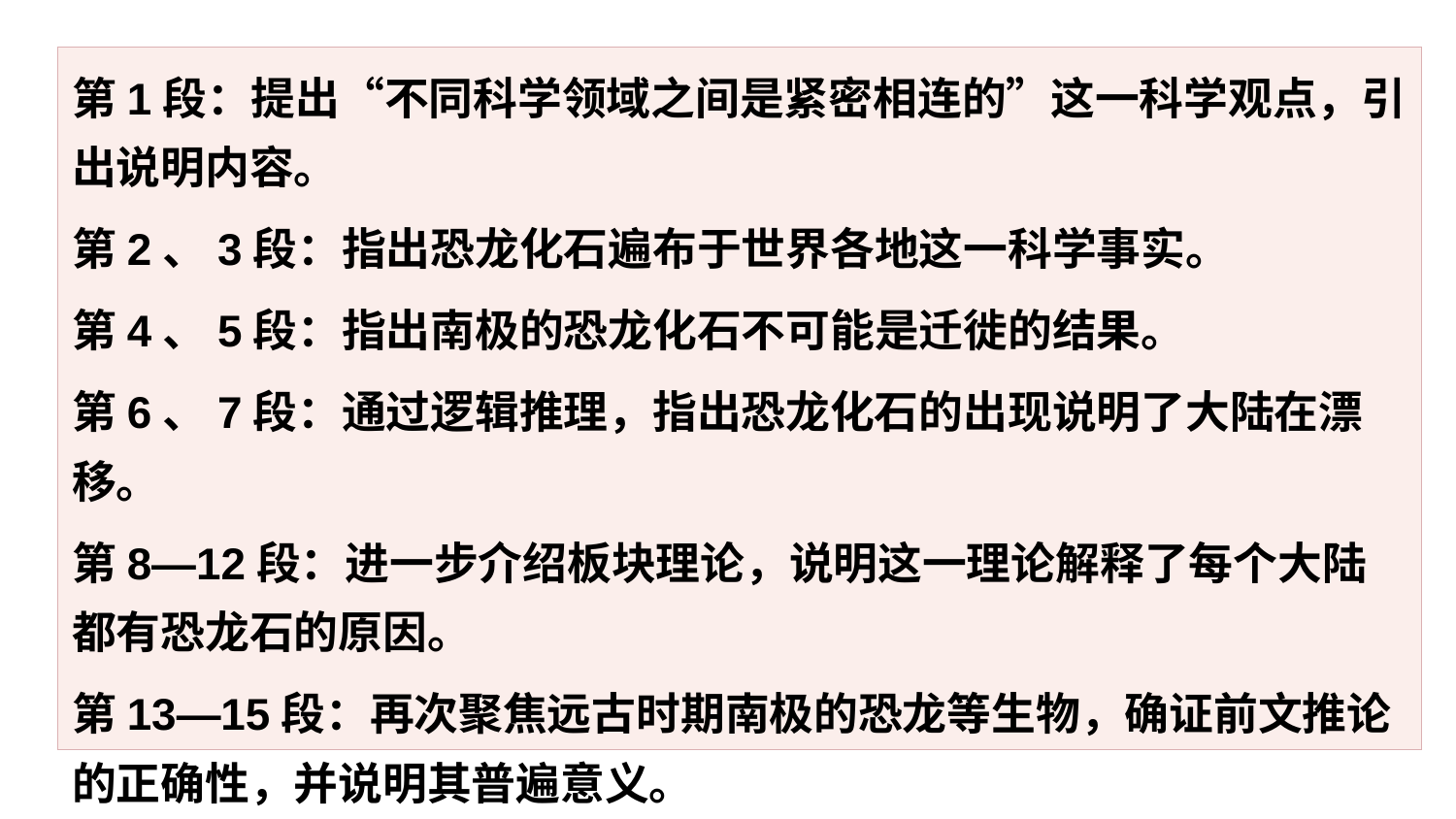

第1段：提出“不同科学领域之间是紧密相连的”这一科学观点，引出说明内容。
第2、3段：指出恐龙化石遍布于世界各地这一科学事实。
第4、5段：指出南极的恐龙化石不可能是迁徙的结果。
第6、7段：通过逻辑推理，指出恐龙化石的出现说明了大陆在漂移。
第8—12段：进一步介绍板块理论，说明这一理论解释了每个大陆都有恐龙石的原因。
第13—15段：再次聚焦远古时期南极的恐龙等生物，确证前文推论的正确性，并说明其普遍意义。